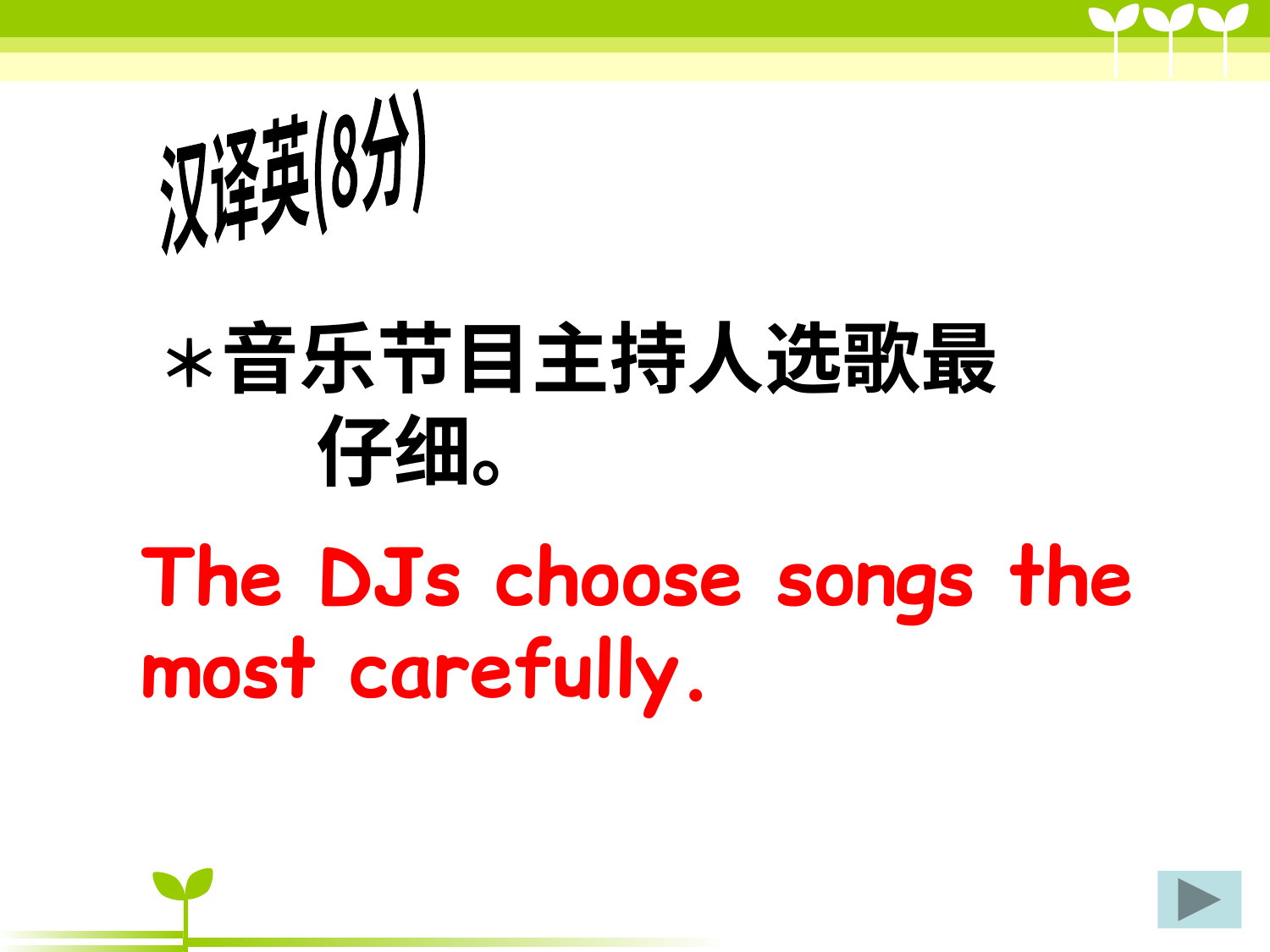

汉译英(8分)
＊音乐节目主持人选歌最            仔细。
The DJs choose songs the most carefully.